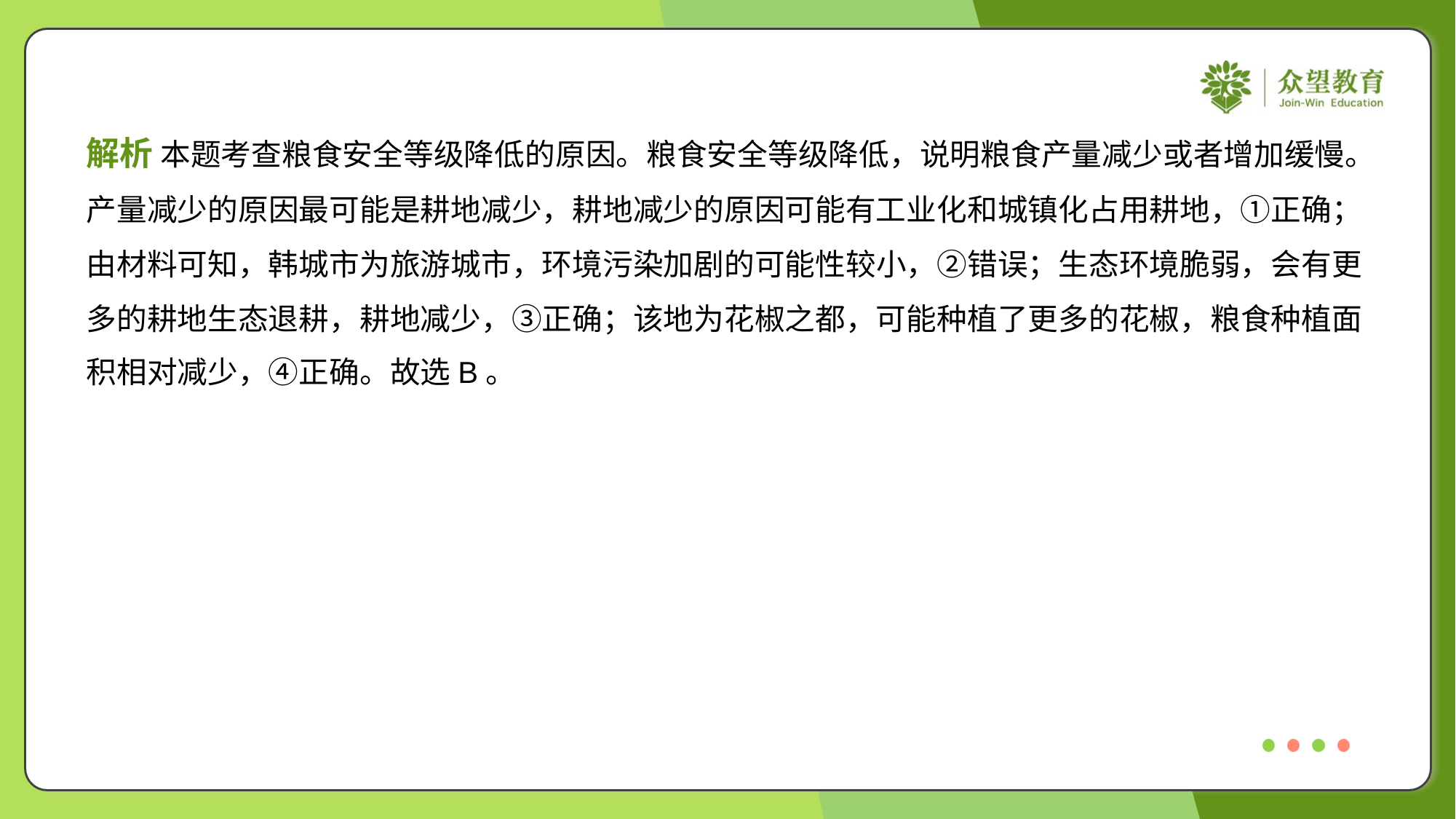

解析 本题考查粮食安全等级降低的原因。粮食安全等级降低，说明粮食产量减少或者增加缓慢。
产量减少的原因最可能是耕地减少，耕地减少的原因可能有工业化和城镇化占用耕地，①正确；
由材料可知，韩城市为旅游城市，环境污染加剧的可能性较小，②错误；生态环境脆弱，会有更
多的耕地生态退耕，耕地减少，③正确；该地为花椒之都，可能种植了更多的花椒，粮食种植面
积相对减少，④正确。故选B。